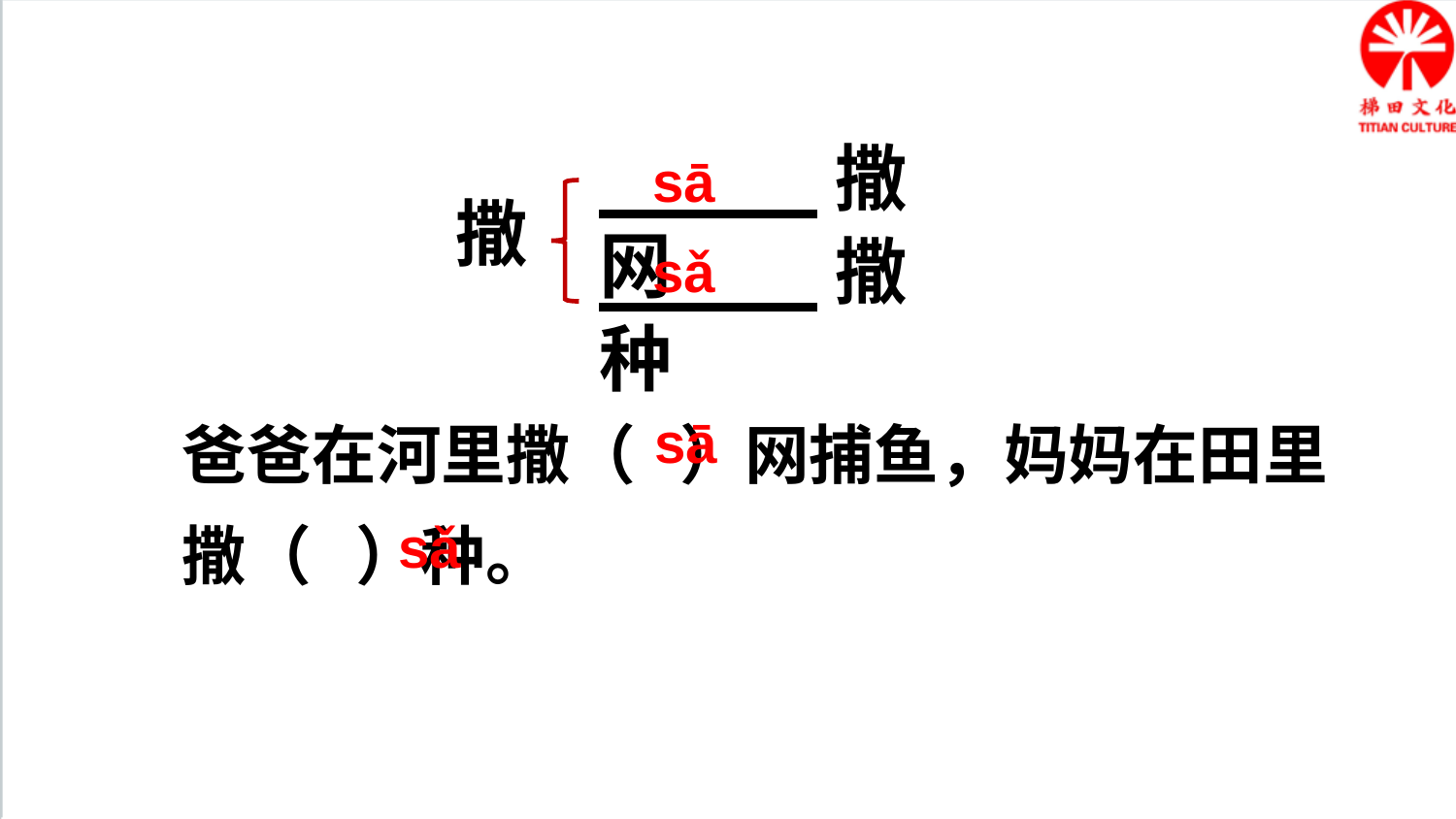

_____撒网

撒
_____撒种
sā
sǎ
爸爸在河里撒（   ）网捕鱼，妈妈在田里撒（   ）种。
sā
sǎ